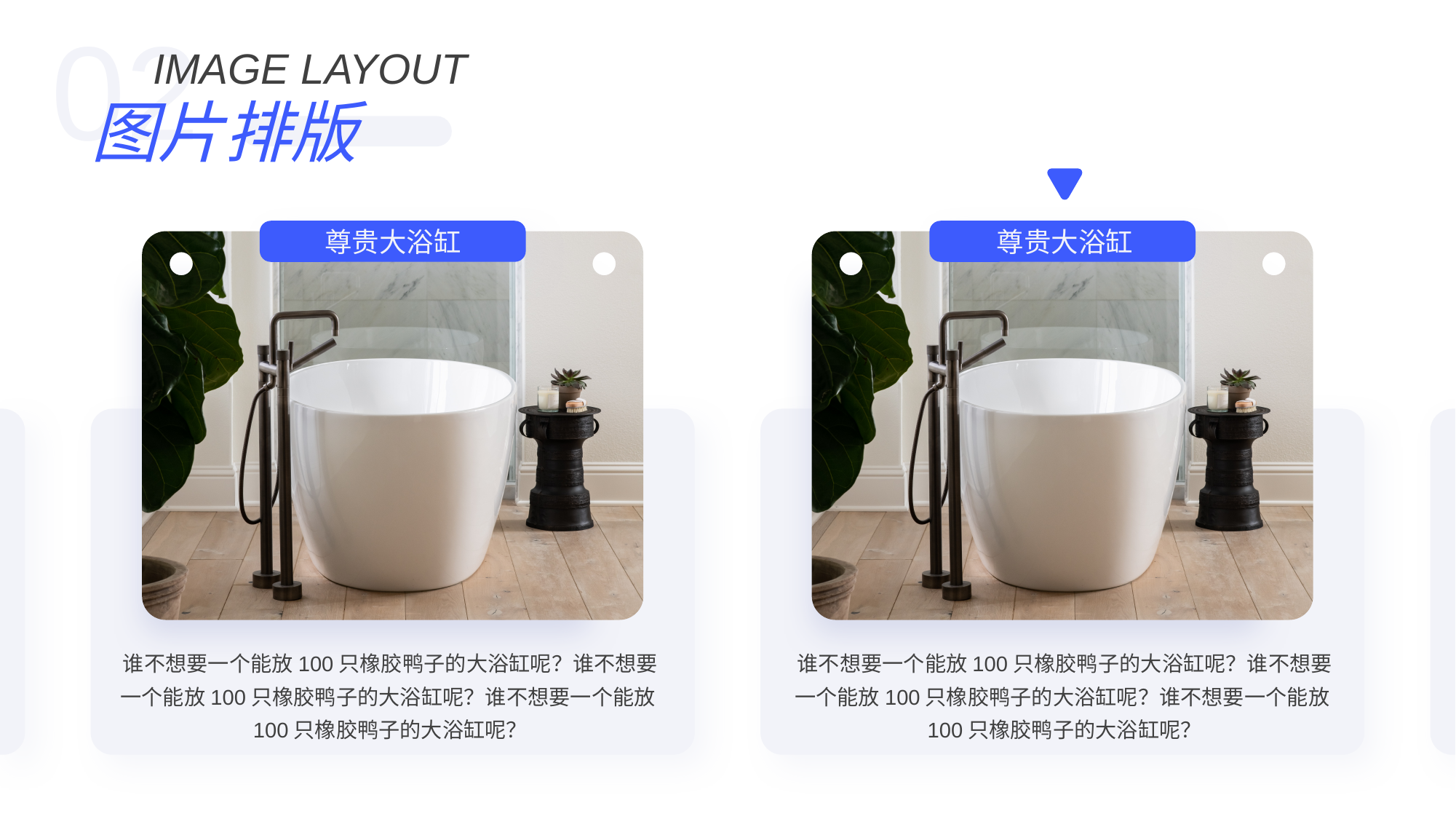

02
IMAGE LAYOUT
图片排版

尊贵大浴缸
尊贵大浴缸

谁不想要一个能放100只橡胶鸭子的大浴缸呢？谁不想要一个能放100只橡胶鸭子的大浴缸呢？谁不想要一个能放100只橡胶鸭子的大浴缸呢？
谁不想要一个能放100只橡胶鸭子的大浴缸呢？谁不想要一个能放100只橡胶鸭子的大浴缸呢？谁不想要一个能放100只橡胶鸭子的大浴缸呢？